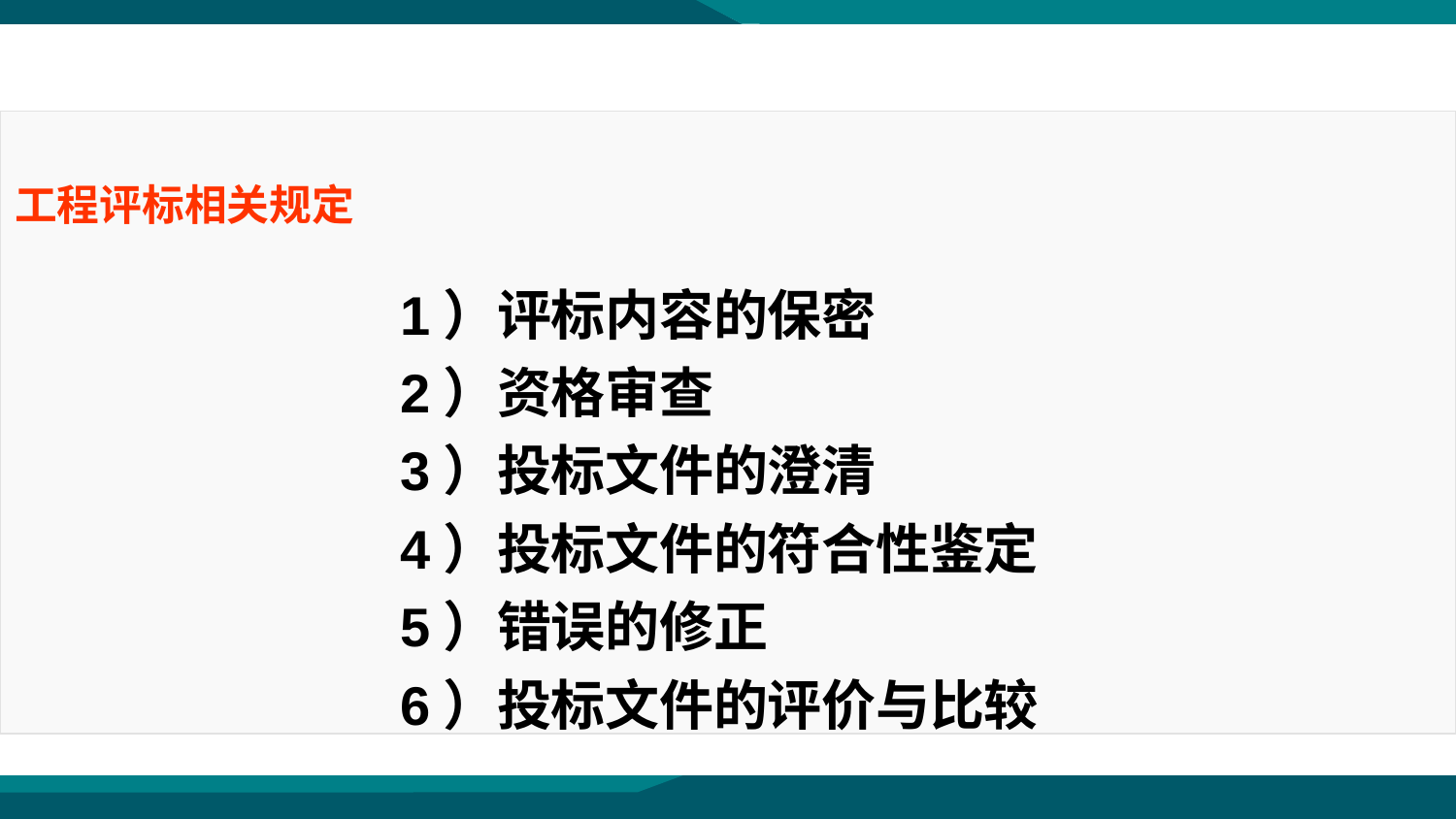

工程评标相关规定
1）评标内容的保密
2）资格审查
3）投标文件的澄清
4）投标文件的符合性鉴定
5）错误的修正
6）投标文件的评价与比较